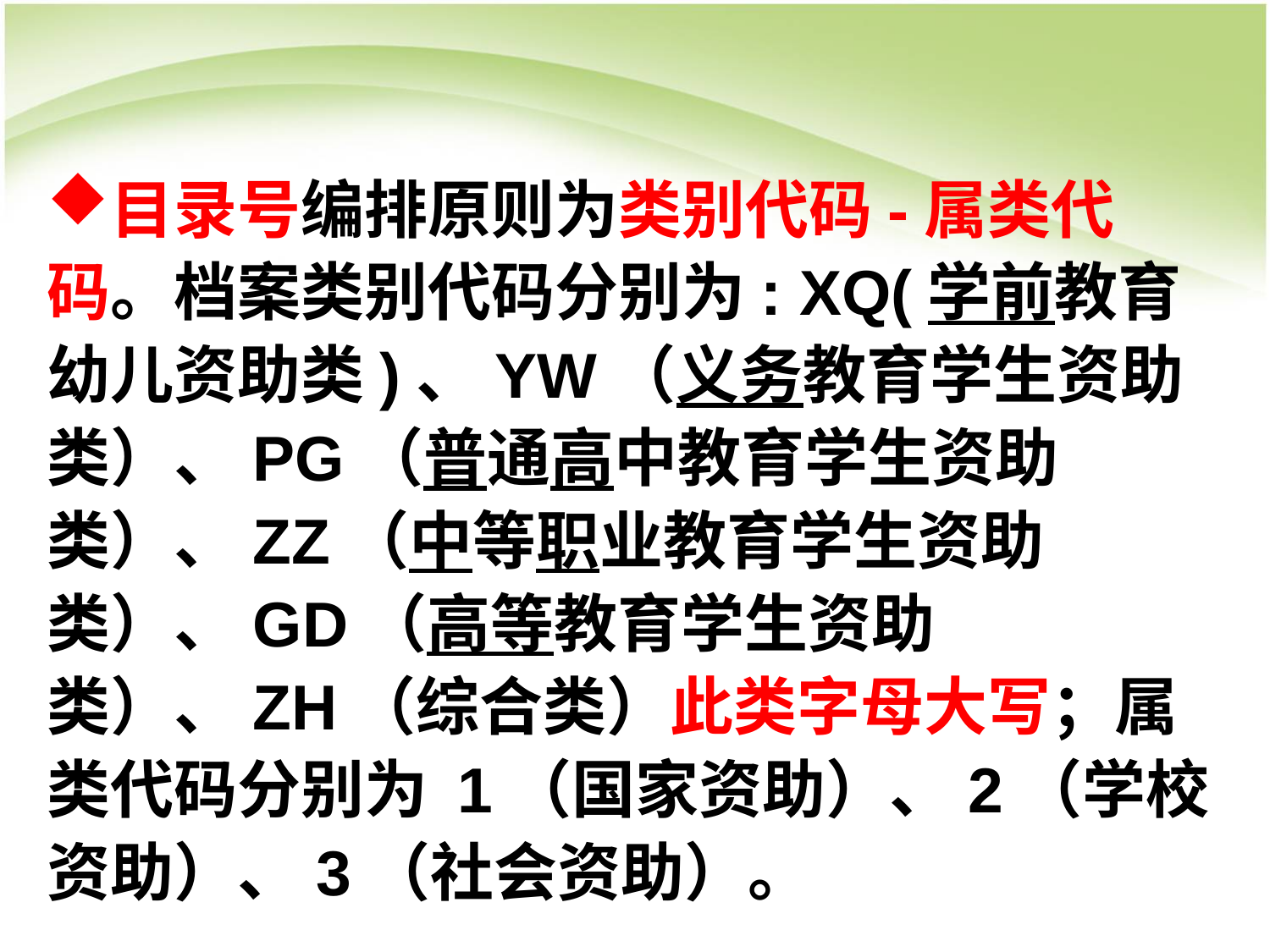

#
目录号编排原则为类别代码-属类代码。档案类别代码分别为: XQ(学前教育幼儿资助类)、YW（义务教育学生资助类）、PG（普通高中教育学生资助类）、ZZ（中等职业教育学生资助类）、GD（高等教育学生资助类）、ZH（综合类）此类字母大写；属类代码分别为 1（国家资助）、2（学校资助）、3（社会资助）。